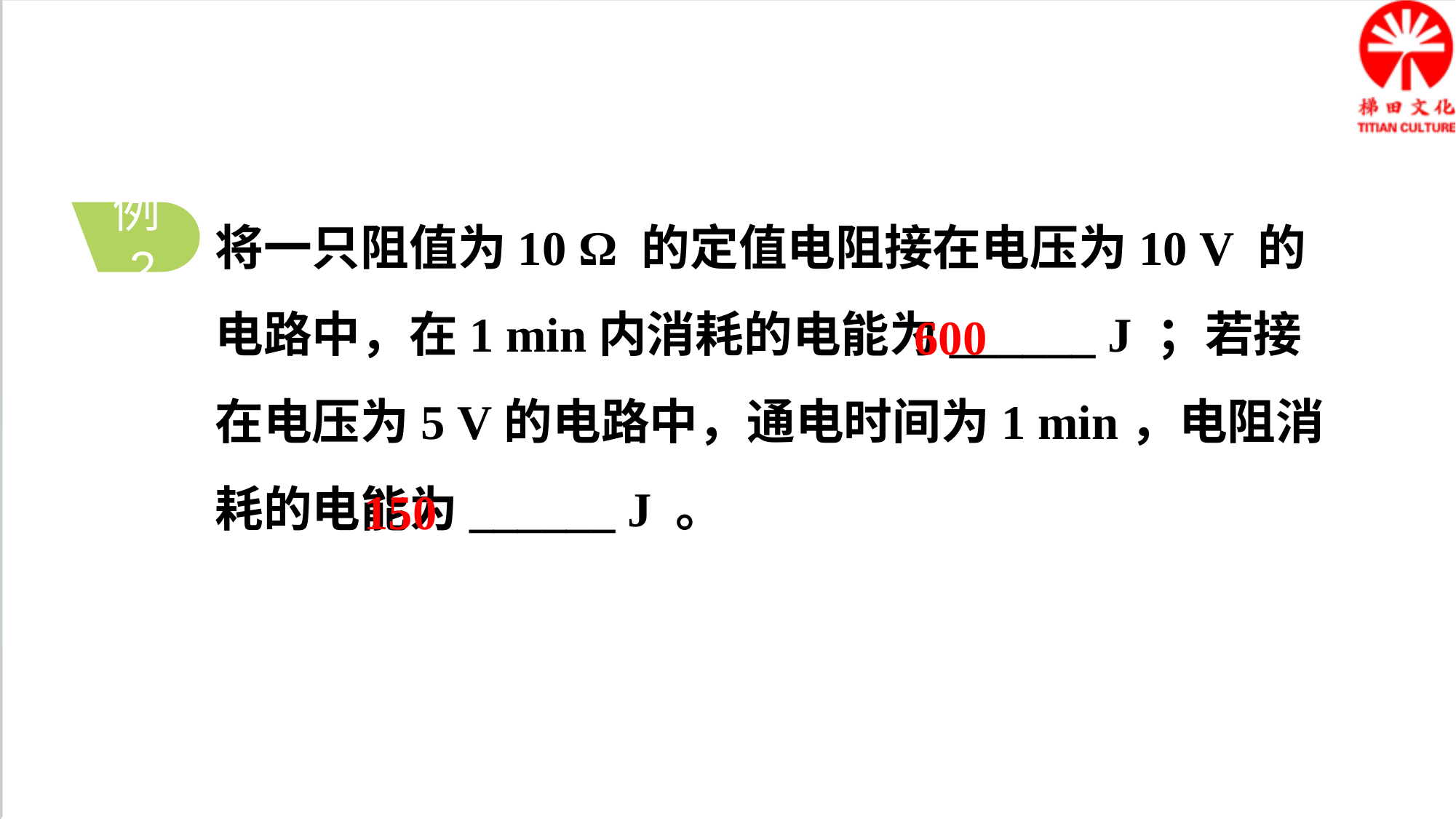

将一只阻值为10 Ω 的定值电阻接在电压为10 V 的电路中，在1 min内消耗的电能为______ J ；若接在电压为5 V的电路中，通电时间为1 min，电阻消耗的电能为______ J 。
例2
600
150